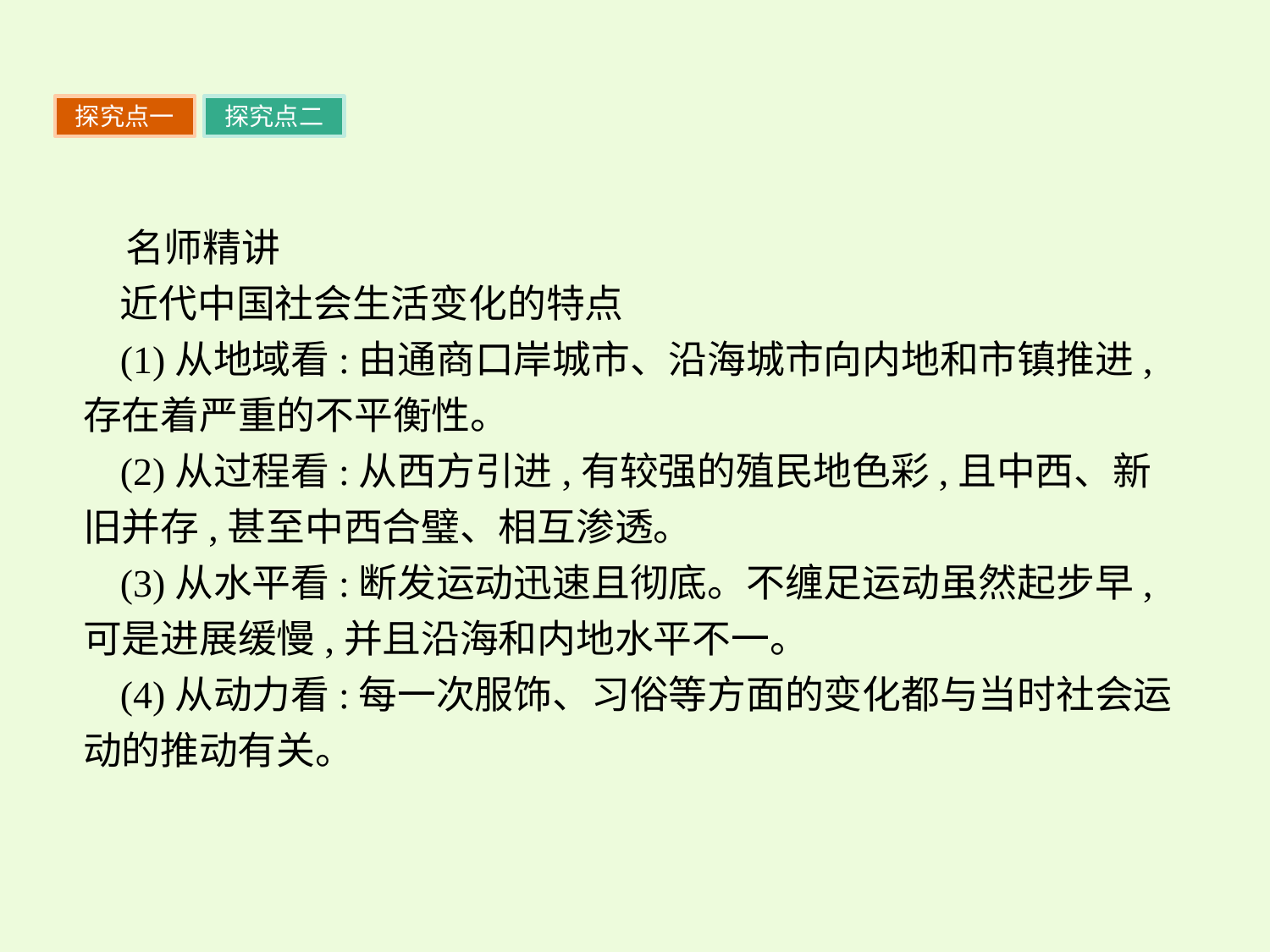

探究点一
探究点二
名师精讲
近代中国社会生活变化的特点
(1)从地域看:由通商口岸城市、沿海城市向内地和市镇推进,存在着严重的不平衡性。
(2)从过程看:从西方引进,有较强的殖民地色彩,且中西、新旧并存,甚至中西合璧、相互渗透。
(3)从水平看:断发运动迅速且彻底。不缠足运动虽然起步早,可是进展缓慢,并且沿海和内地水平不一。
(4)从动力看:每一次服饰、习俗等方面的变化都与当时社会运动的推动有关。